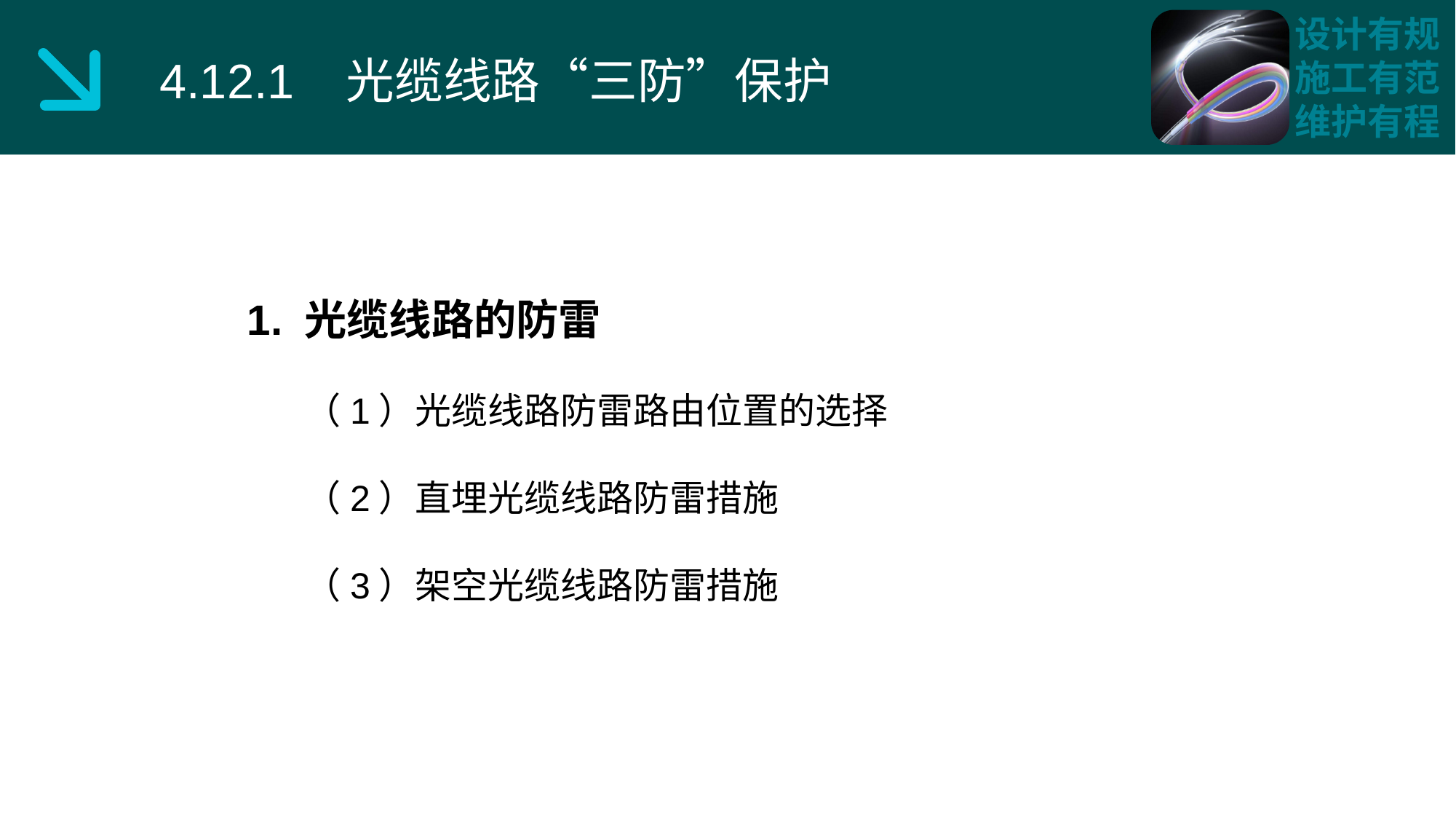

4.12.1   光缆线路“三防”保护

1. 光缆线路的防雷

      （1）光缆线路防雷路由位置的选择

      （2）直埋光缆线路防雷措施

      （3）架空光缆线路防雷措施